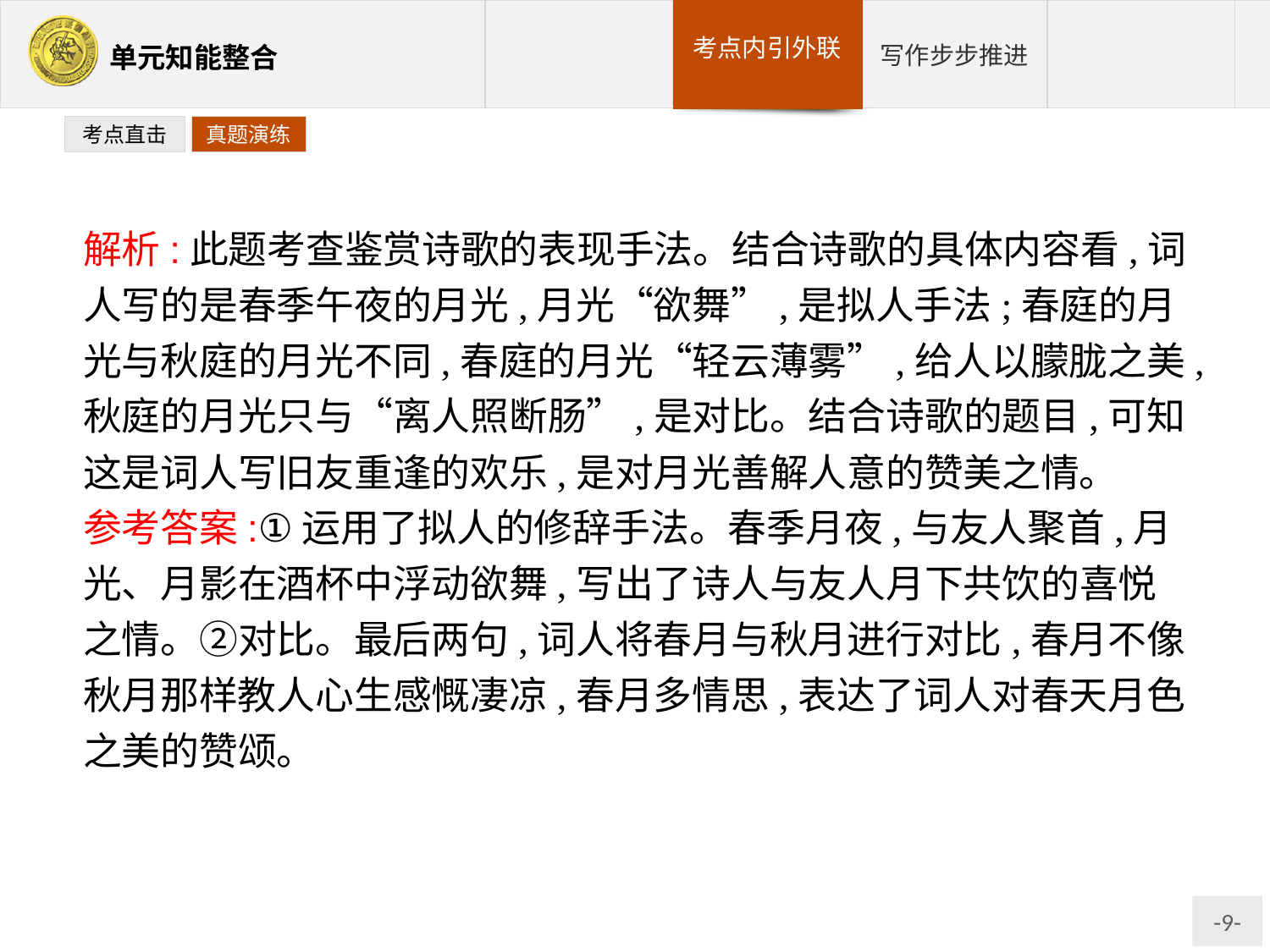

考点直击
真题演练
解析:此题考查鉴赏诗歌的表现手法。结合诗歌的具体内容看,词人写的是春季午夜的月光,月光“欲舞”,是拟人手法;春庭的月光与秋庭的月光不同,春庭的月光“轻云薄雾”,给人以朦胧之美,秋庭的月光只与“离人照断肠”,是对比。结合诗歌的题目,可知这是词人写旧友重逢的欢乐,是对月光善解人意的赞美之情。
参考答案:①运用了拟人的修辞手法。春季月夜,与友人聚首,月光、月影在酒杯中浮动欲舞,写出了诗人与友人月下共饮的喜悦之情。②对比。最后两句,词人将春月与秋月进行对比,春月不像秋月那样教人心生感慨凄凉,春月多情思,表达了词人对春天月色之美的赞颂。